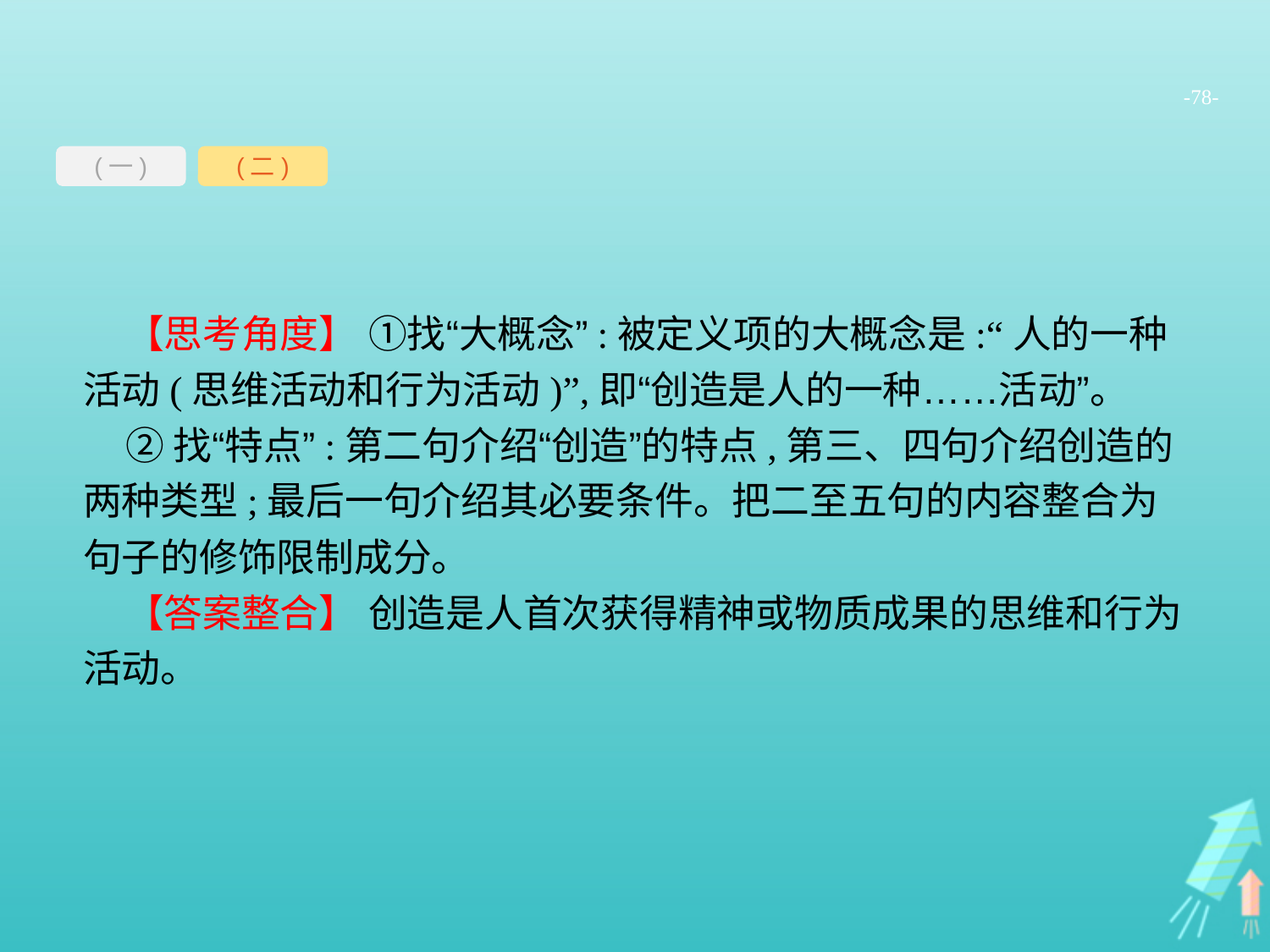

-78-
(一)
(二)
【思考角度】 ①找“大概念”:被定义项的大概念是:“人的一种活动(思维活动和行为活动)”,即“创造是人的一种……活动”。
②找“特点”:第二句介绍“创造”的特点,第三、四句介绍创造的两种类型;最后一句介绍其必要条件。把二至五句的内容整合为句子的修饰限制成分。
【答案整合】 创造是人首次获得精神或物质成果的思维和行为活动。